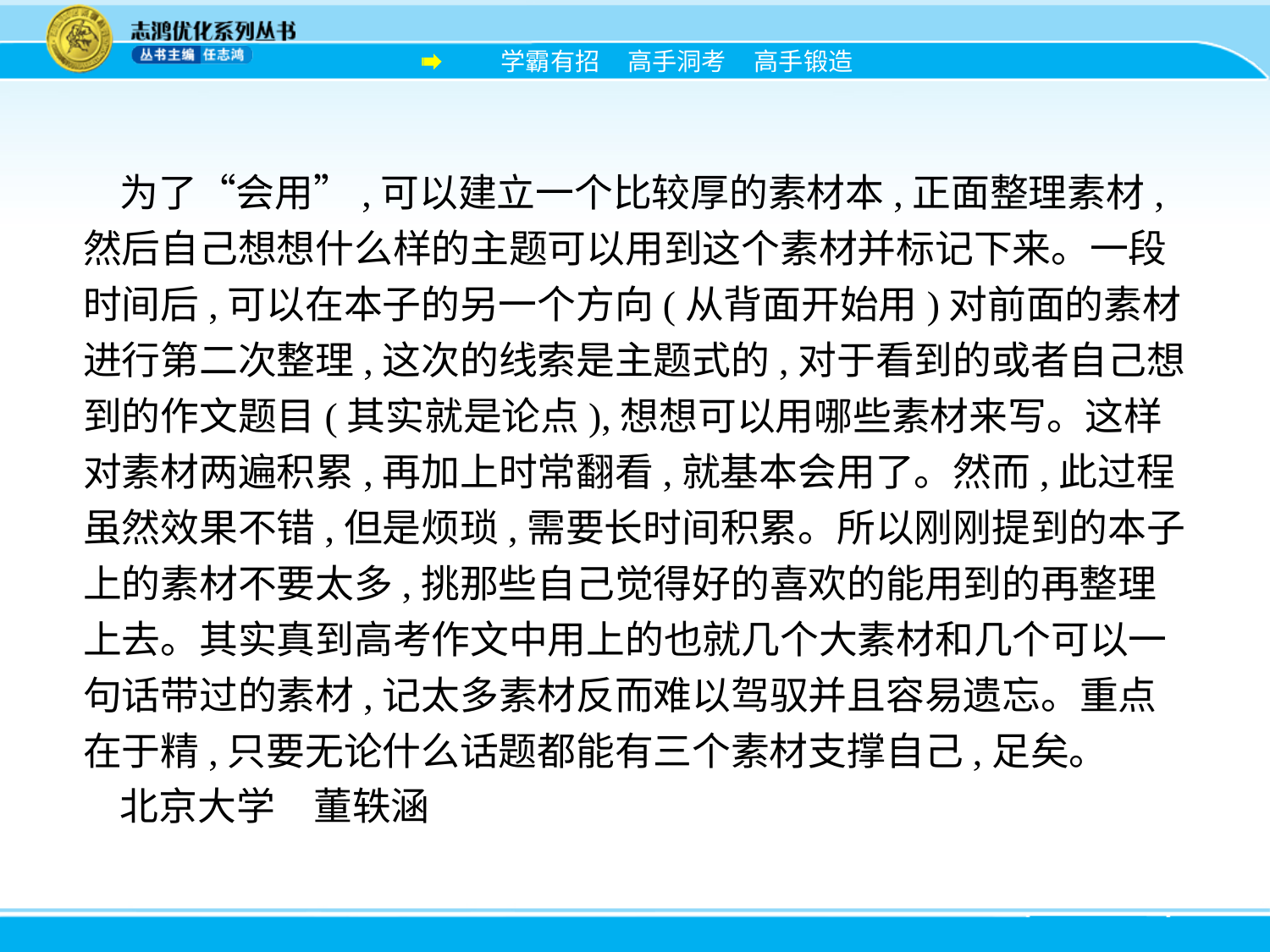

为了“会用”,可以建立一个比较厚的素材本,正面整理素材,然后自己想想什么样的主题可以用到这个素材并标记下来。一段时间后,可以在本子的另一个方向(从背面开始用)对前面的素材进行第二次整理,这次的线索是主题式的,对于看到的或者自己想到的作文题目(其实就是论点),想想可以用哪些素材来写。这样对素材两遍积累,再加上时常翻看,就基本会用了。然而,此过程虽然效果不错,但是烦琐,需要长时间积累。所以刚刚提到的本子上的素材不要太多,挑那些自己觉得好的喜欢的能用到的再整理上去。其实真到高考作文中用上的也就几个大素材和几个可以一句话带过的素材,记太多素材反而难以驾驭并且容易遗忘。重点在于精,只要无论什么话题都能有三个素材支撑自己,足矣。
北京大学　董轶涵